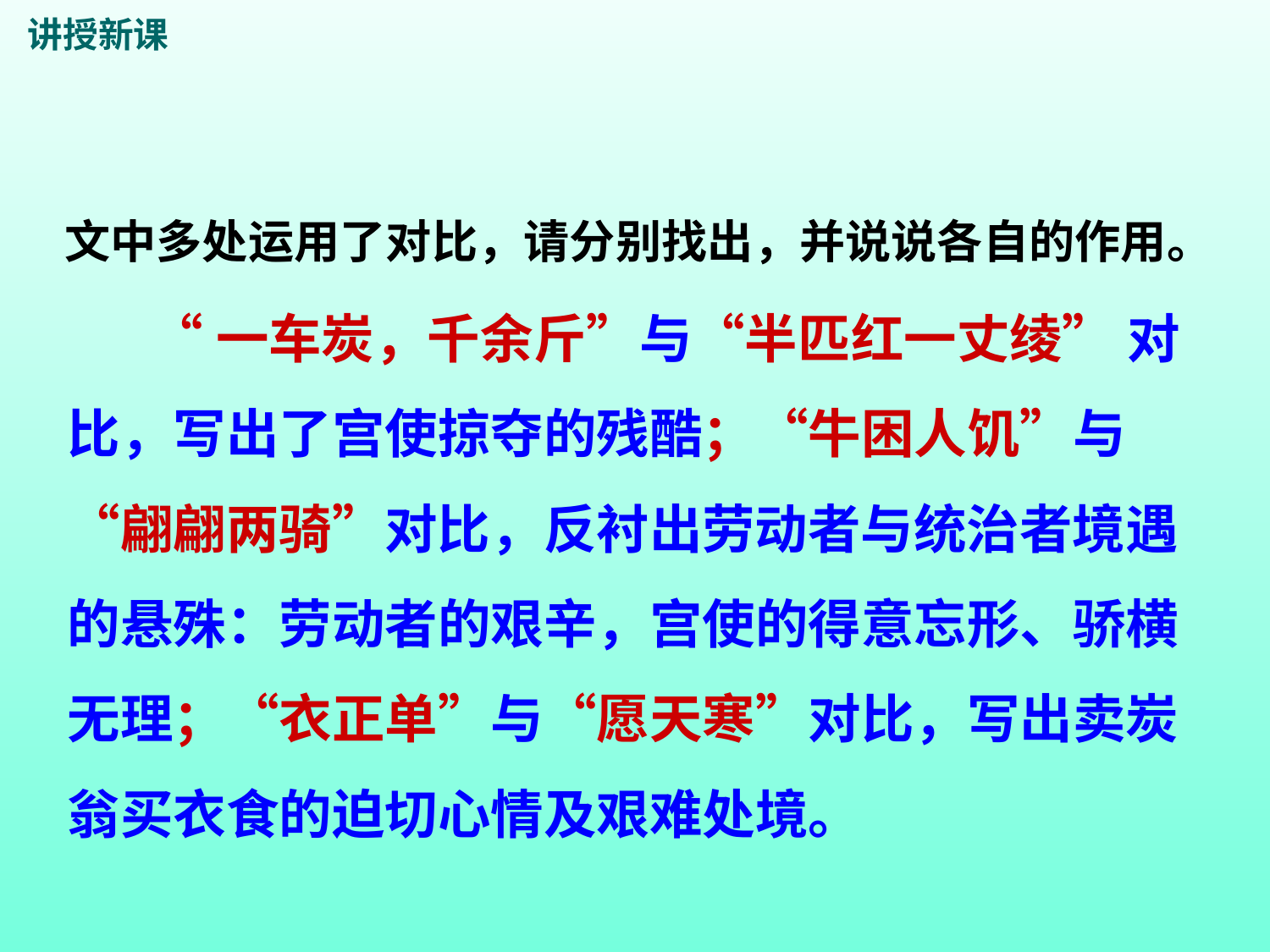

讲授新课

文中多处运用了对比，请分别找出，并说说各自的作用。
        “一车炭，千余斤”与“半匹红一丈绫” 对比，写出了宫使掠夺的残酷；“牛困人饥”与“翩翩两骑”对比，反衬出劳动者与统治者境遇的悬殊：劳动者的艰辛，宫使的得意忘形、骄横无理；“衣正单”与“愿天寒”对比，写出卖炭翁买衣食的迫切心情及艰难处境。